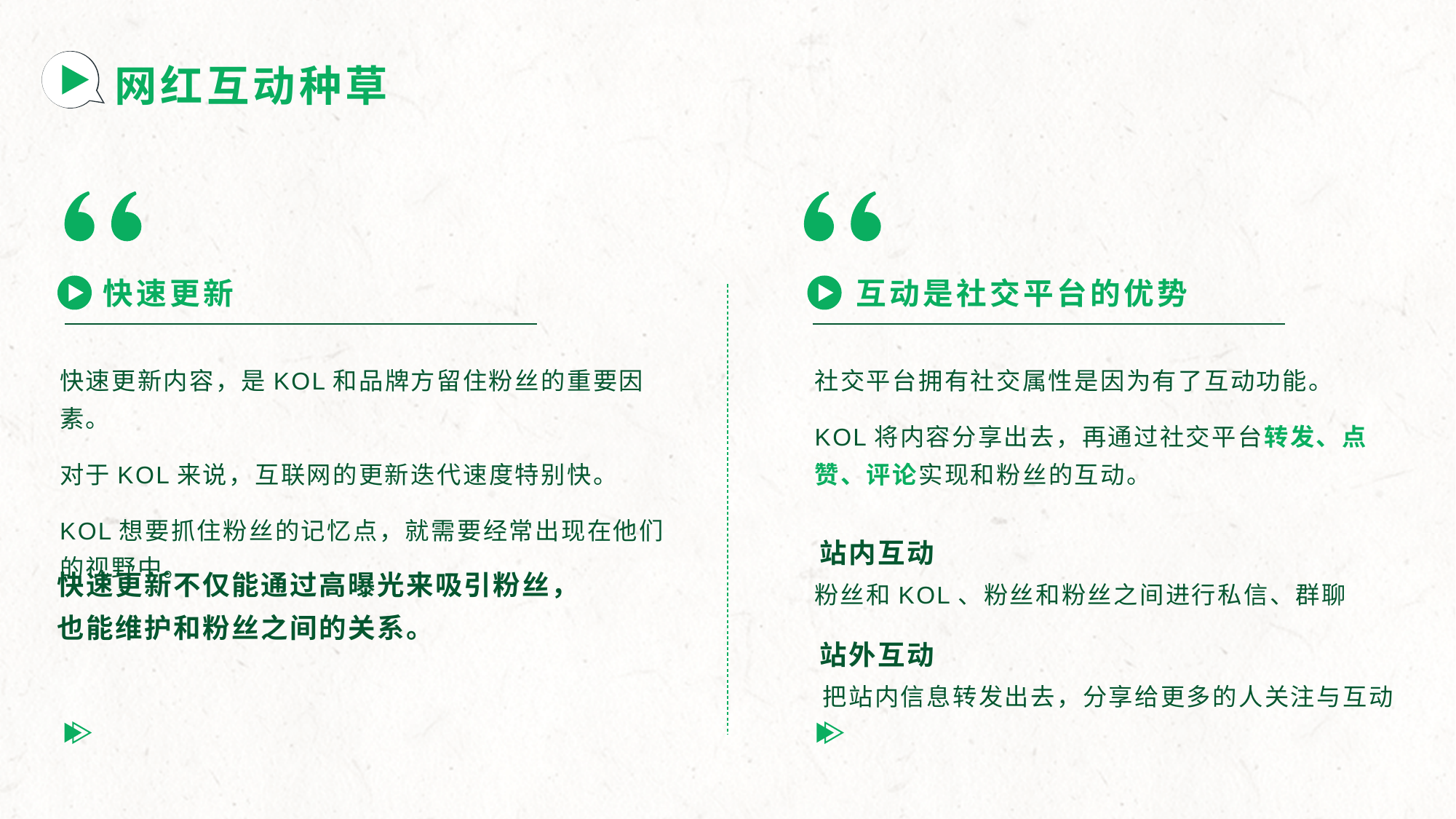

# 网红互动种草

快速更新
互动是社交平台的优势

快速更新内容，是KOL和品牌方留住粉丝的重要因素。
对于KOL来说，互联网的更新迭代速度特别快。
KOL想要抓住粉丝的记忆点，就需要经常出现在他们的视野中。
社交平台拥有社交属性是因为有了互动功能。
KOL将内容分享出去，再通过社交平台转发、点赞、评论实现和粉丝的互动。
站内互动
快速更新不仅能通过高曝光来吸引粉丝，也能维护和粉丝之间的关系。
粉丝和KOL、粉丝和粉丝之间进行私信、群聊
站外互动
把站内信息转发出去，分享给更多的人关注与互动